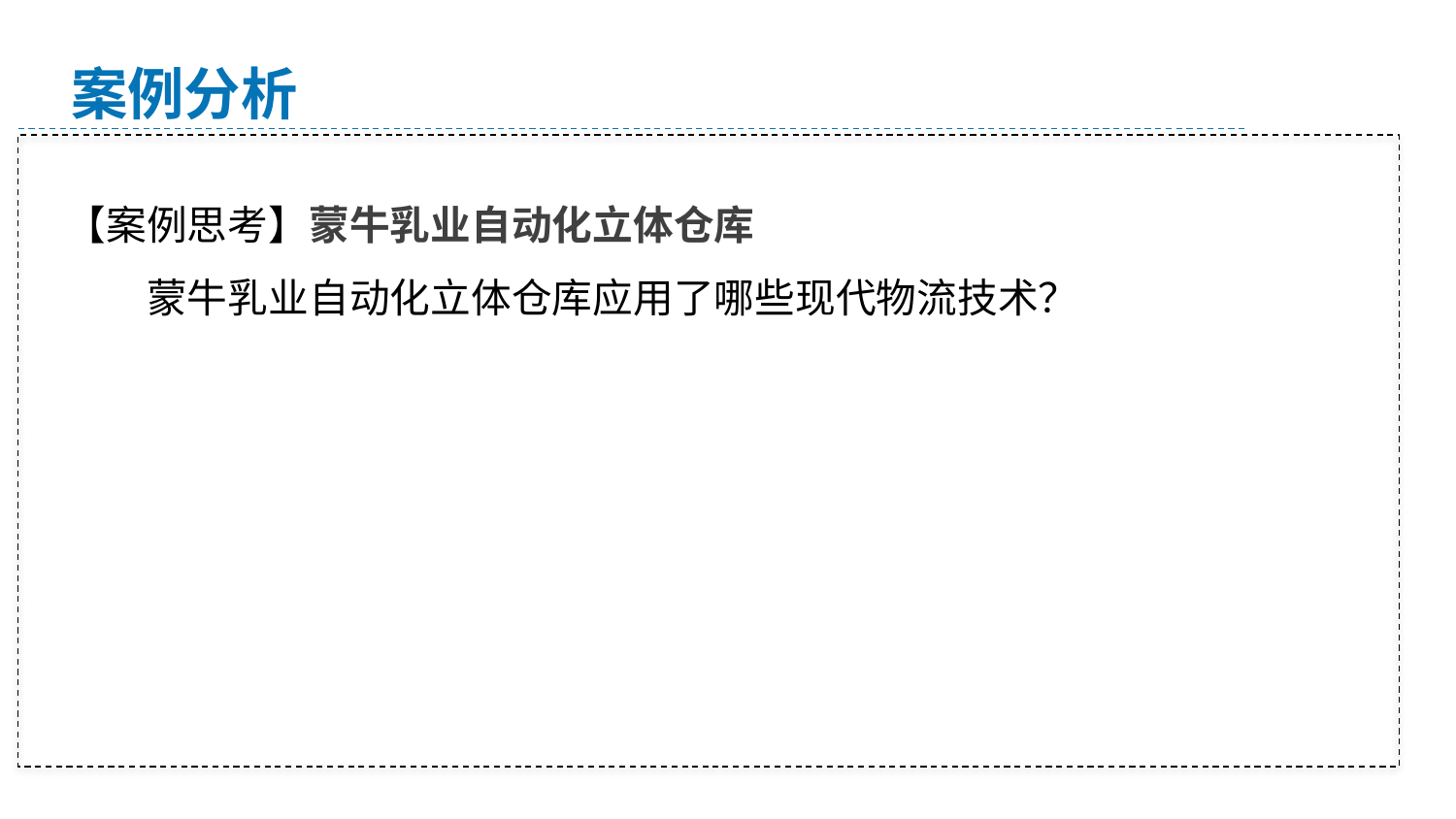

案例分析

【案例思考】蒙牛乳业自动化立体仓库
　　蒙牛乳业自动化立体仓库应用了哪些现代物流技术？